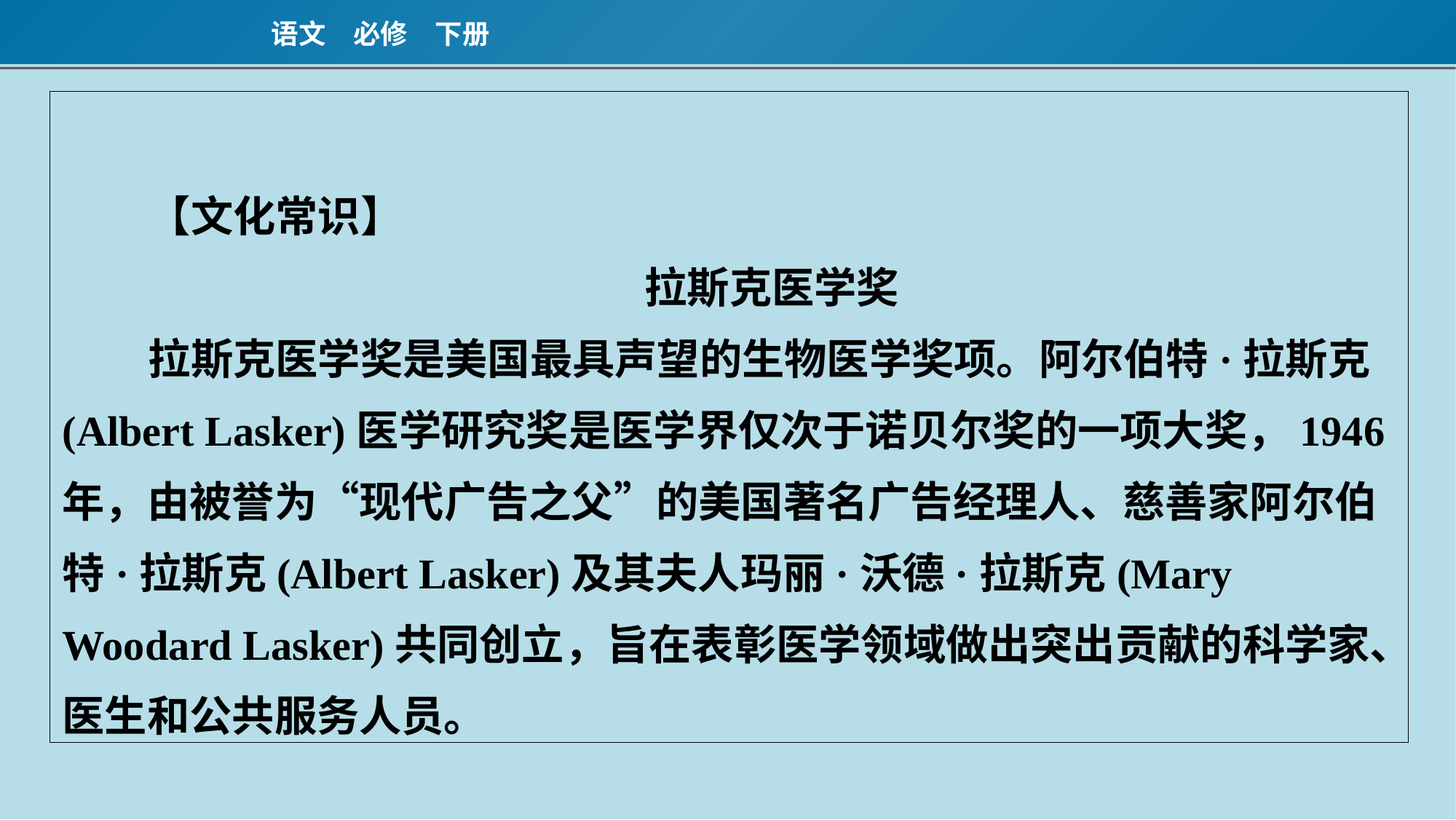

【文化常识】
拉斯克医学奖
拉斯克医学奖是美国最具声望的生物医学奖项。阿尔伯特·拉斯克(Albert Lasker)医学研究奖是医学界仅次于诺贝尔奖的一项大奖，1946年，由被誉为“现代广告之父”的美国著名广告经理人、慈善家阿尔伯特·拉斯克(Albert Lasker)及其夫人玛丽·沃德·拉斯克(Mary Woodard Lasker)共同创立，旨在表彰医学领域做出突出贡献的科学家、医生和公共服务人员。